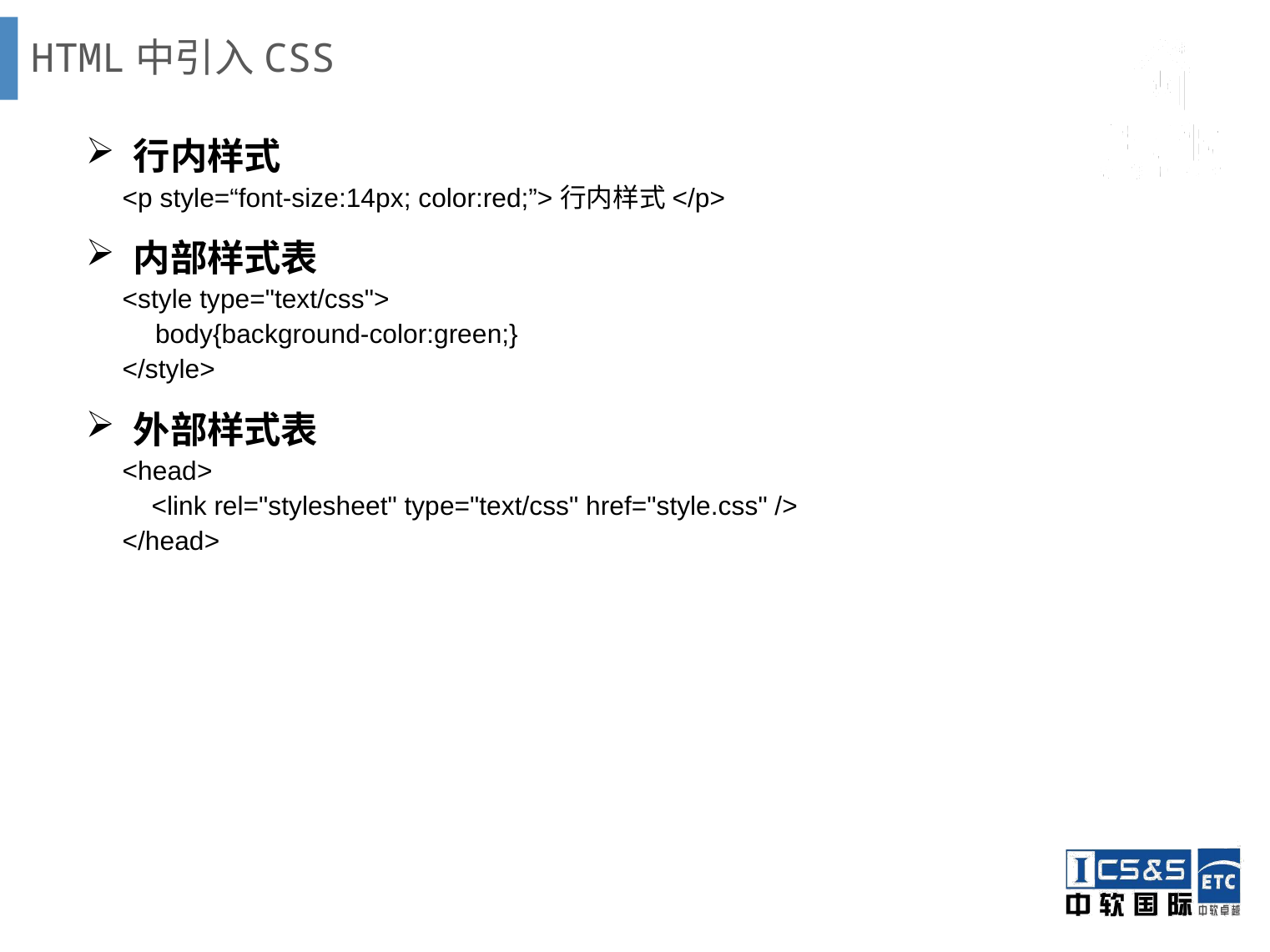

# HTML中引入CSS
行内样式
     <p style=“font-size:14px; color:red;”>行内样式</p>
内部样式表
     <style type="text/css">
	   body{background-color:green;}
     </style>
外部样式表
     <head>
         <link rel="stylesheet" type="text/css" href="style.css" />
     </head>